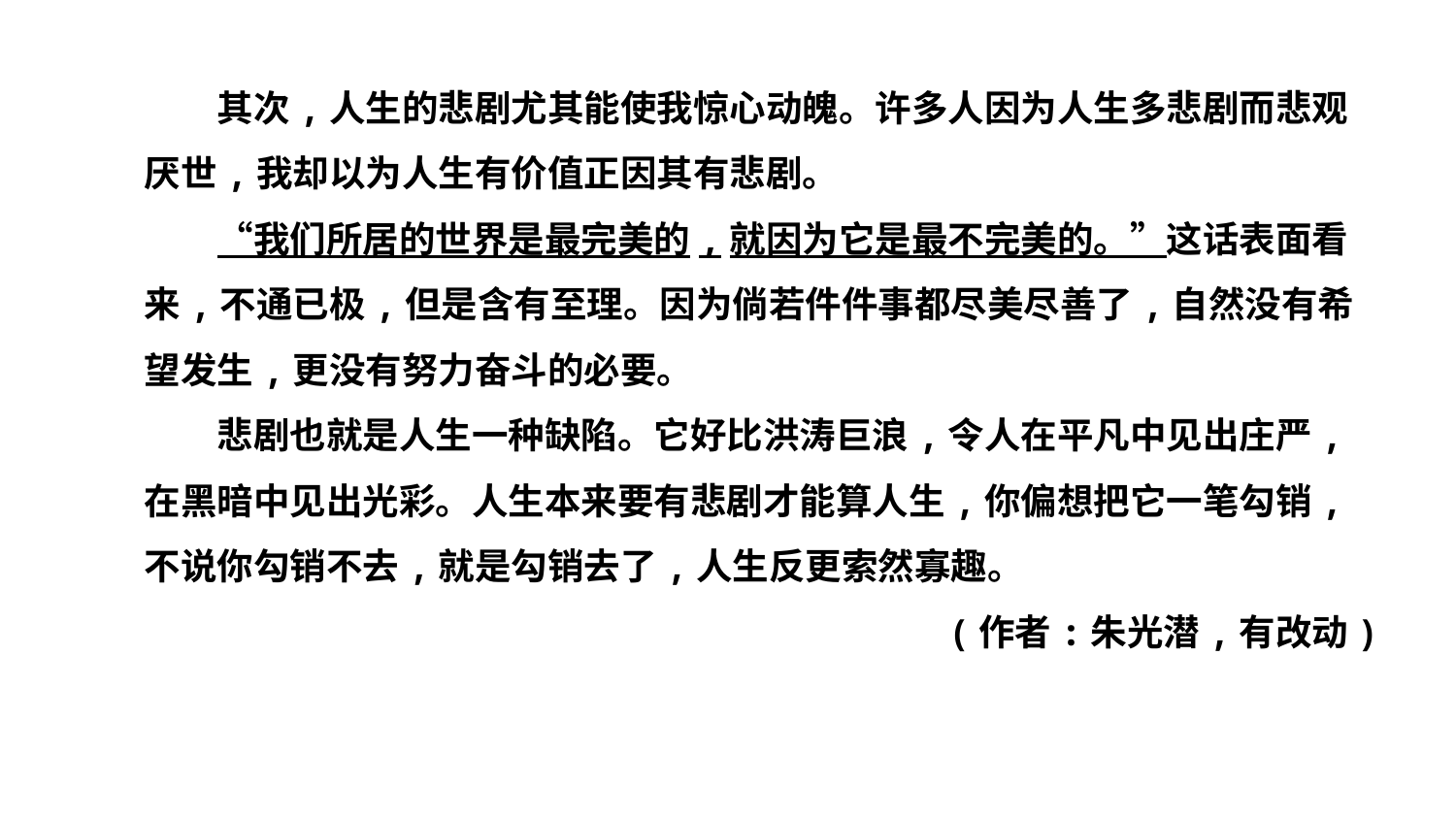

其次,人生的悲剧尤其能使我惊心动魄。许多人因为人生多悲剧而悲观厌世,我却以为人生有价值正因其有悲剧。
　　“我们所居的世界是最完美的,就因为它是最不完美的。”这话表面看 来,不通已极,但是含有至理。因为倘若件件事都尽美尽善了,自然没有希望发生,更没有努力奋斗的必要。
　　悲剧也就是人生一种缺陷。它好比洪涛巨浪,令人在平凡中见出庄严,在黑暗中见出光彩。人生本来要有悲剧才能算人生,你偏想把它一笔勾销,不说你勾销不去,就是勾销去了,人生反更索然寡趣。
(作者:朱光潜,有改动)